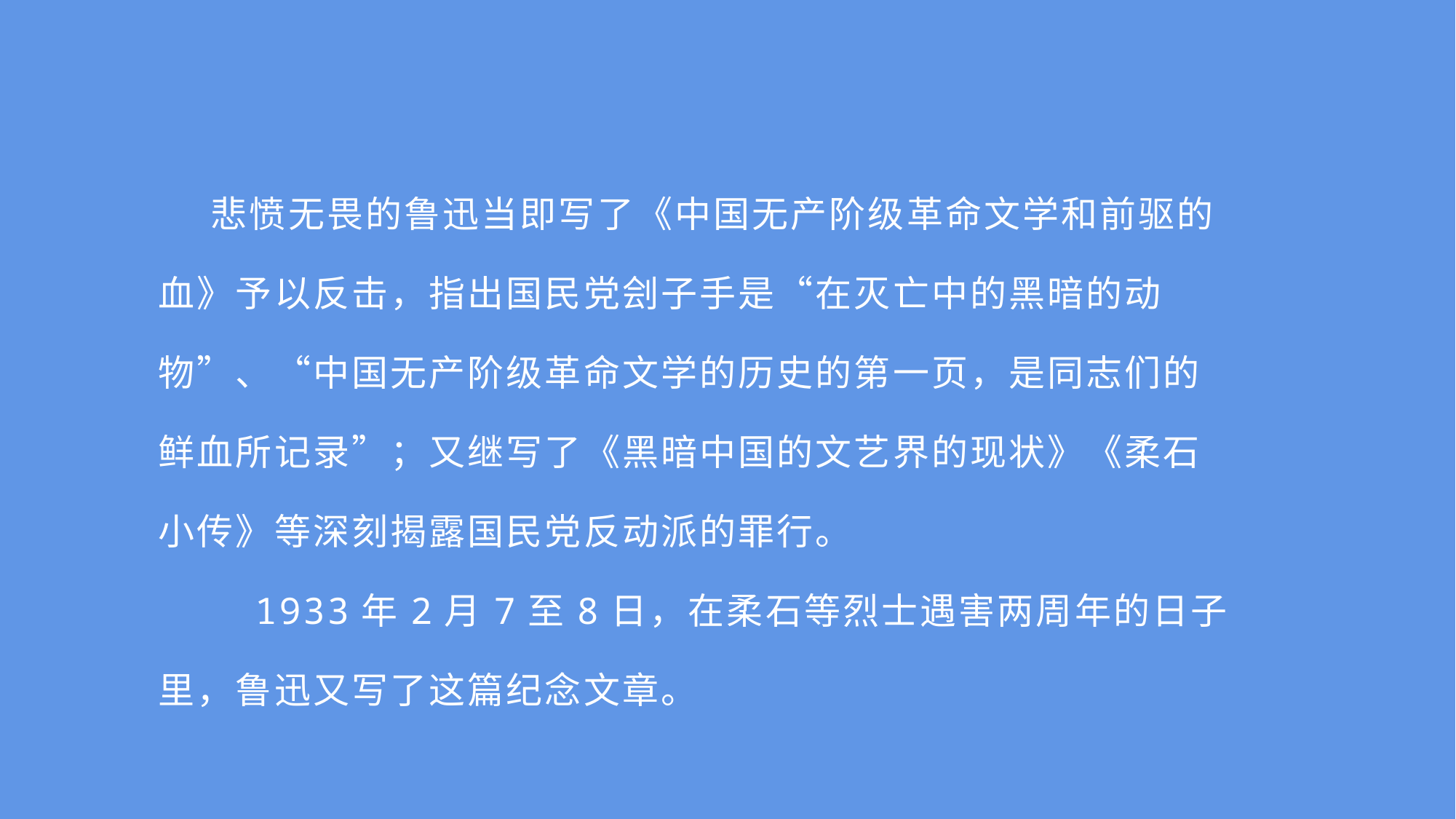

悲愤无畏的鲁迅当即写了《中国无产阶级革命文学和前驱的血》予以反击，指出国民党刽子手是“在灭亡中的黑暗的动物”、“中国无产阶级革命文学的历史的第一页，是同志们的鲜血所记录”；又继写了《黑暗中国的文艺界的现状》《柔石小传》等深刻揭露国民党反动派的罪行。
    1933年2月7至8日，在柔石等烈士遇害两周年的日子里，鲁迅又写了这篇纪念文章。